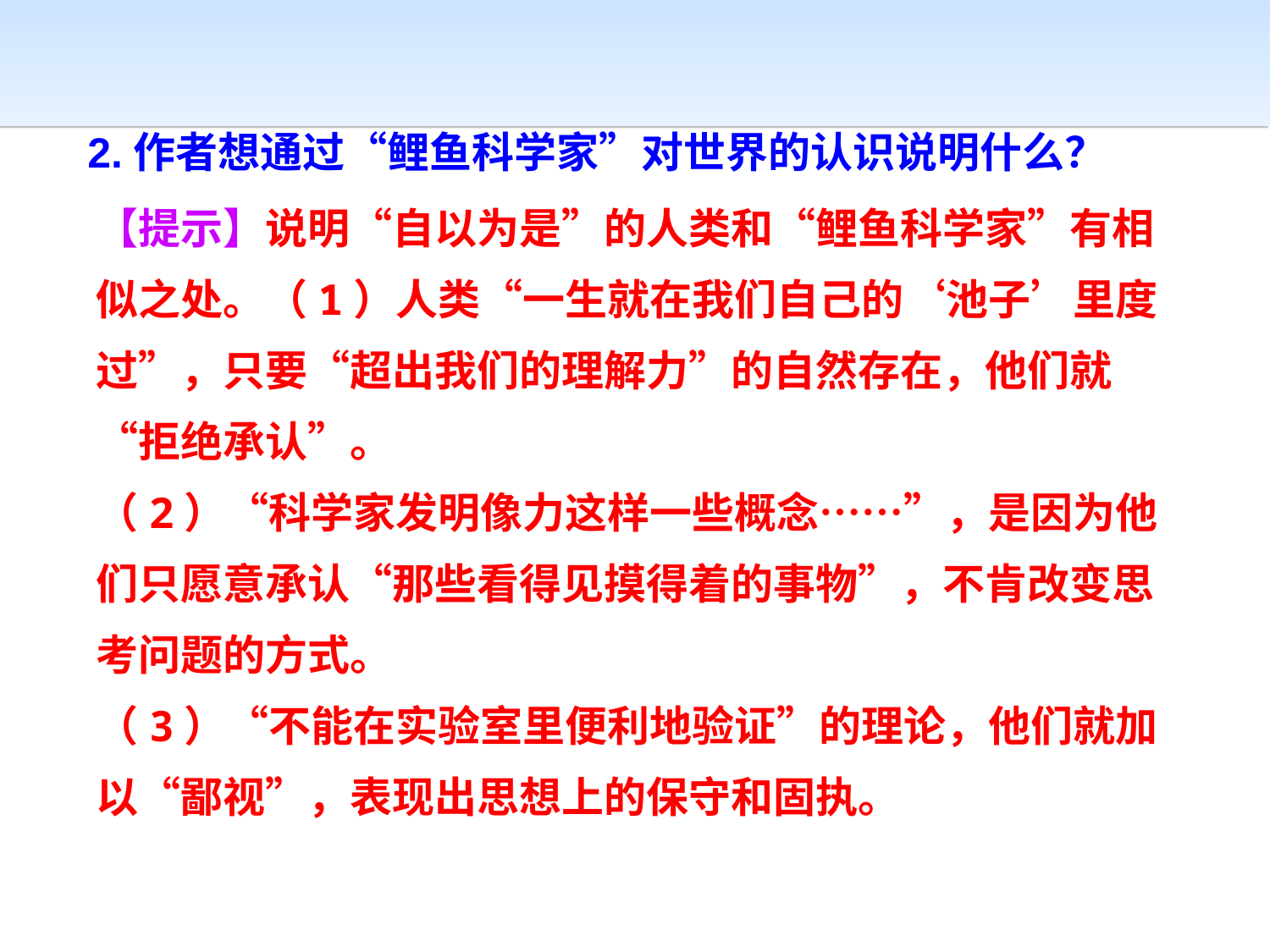

2.作者想通过“鲤鱼科学家”对世界的认识说明什么？
【提示】说明“自以为是”的人类和“鲤鱼科学家”有相似之处。（1）人类“一生就在我们自己的‘池子’里度过”，只要“超出我们的理解力”的自然存在，他们就“拒绝承认”。
（2）“科学家发明像力这样一些概念……”，是因为他们只愿意承认“那些看得见摸得着的事物”，不肯改变思考问题的方式。
（3）“不能在实验室里便利地验证”的理论，他们就加以“鄙视”，表现出思想上的保守和固执。